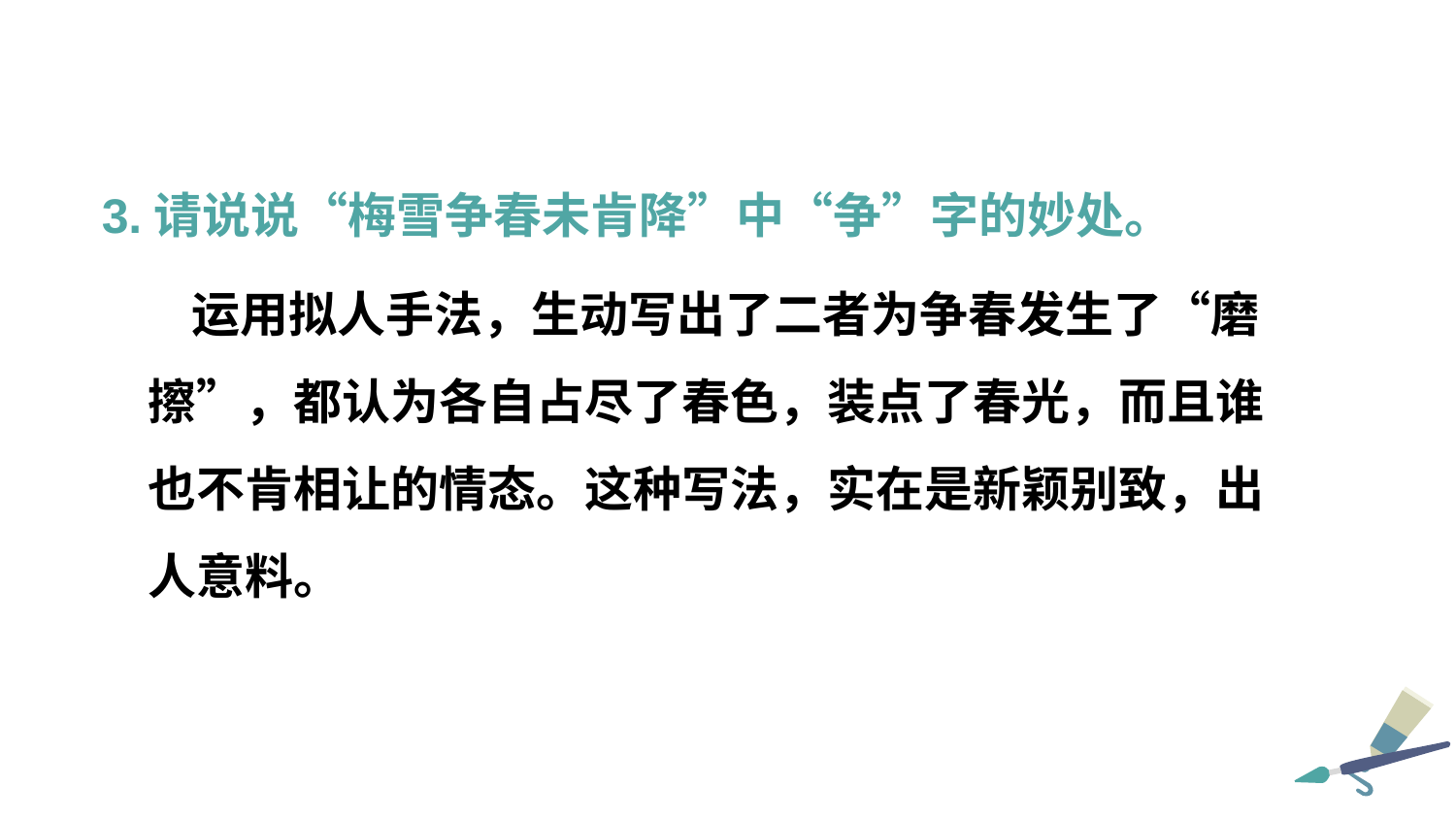

3.请说说“梅雪争春未肯降”中“争”字的妙处。
   运用拟人手法，生动写出了二者为争春发生了“磨擦”，都认为各自占尽了春色，装点了春光，而且谁也不肯相让的情态。这种写法，实在是新颖别致，出人意料。